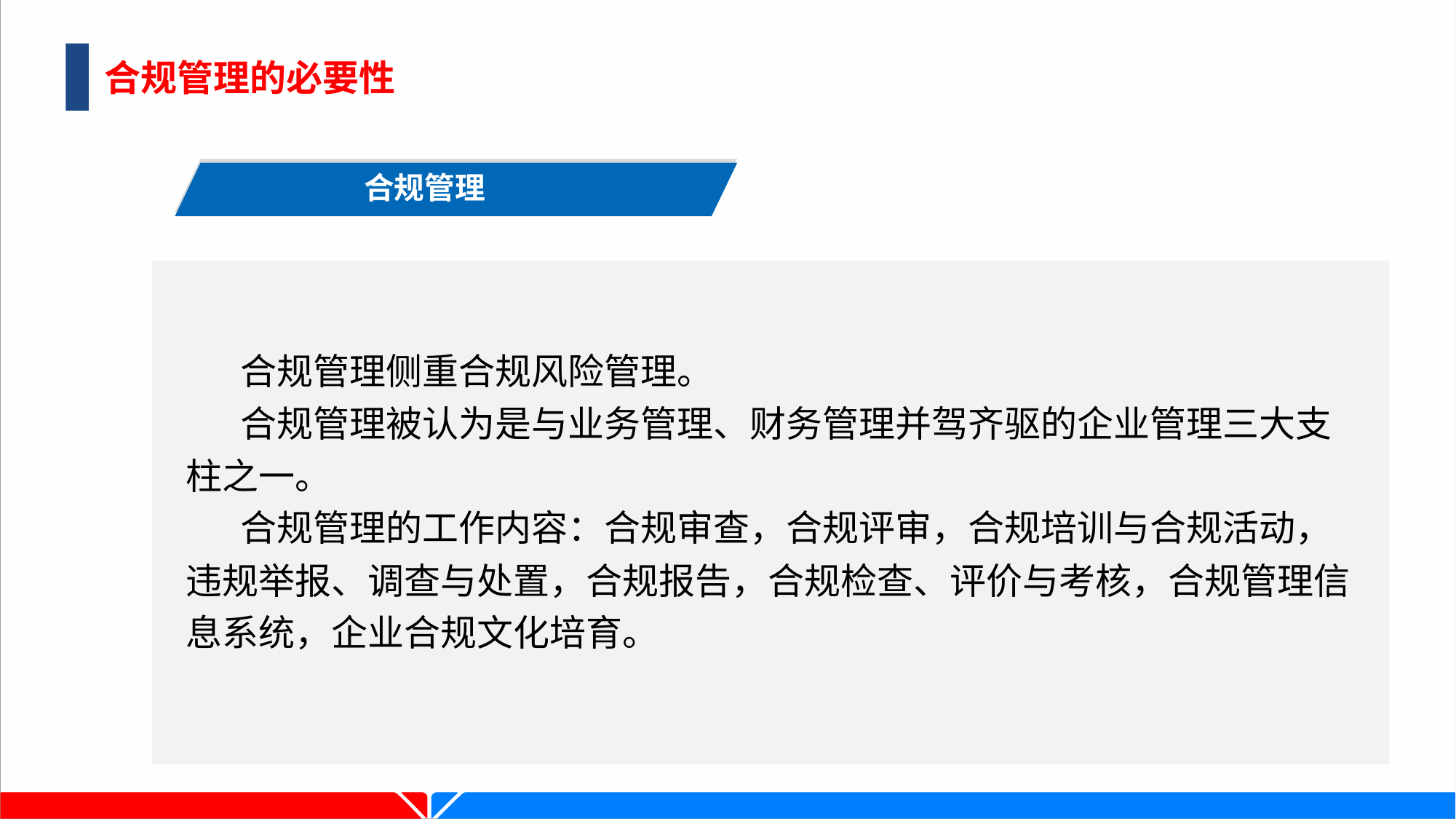

合规管理的必要性

合规管理

合规管理侧重合规风险管理。
合规管理被认为是与业务管理、财务管理并驾齐驱的企业管理三大支柱之一。
合规管理的工作内容：合规审查，合规评审，合规培训与合规活动，违规举报、调查与处置，合规报告，合规检查、评价与考核，合规管理信息系统，企业合规文化培育。